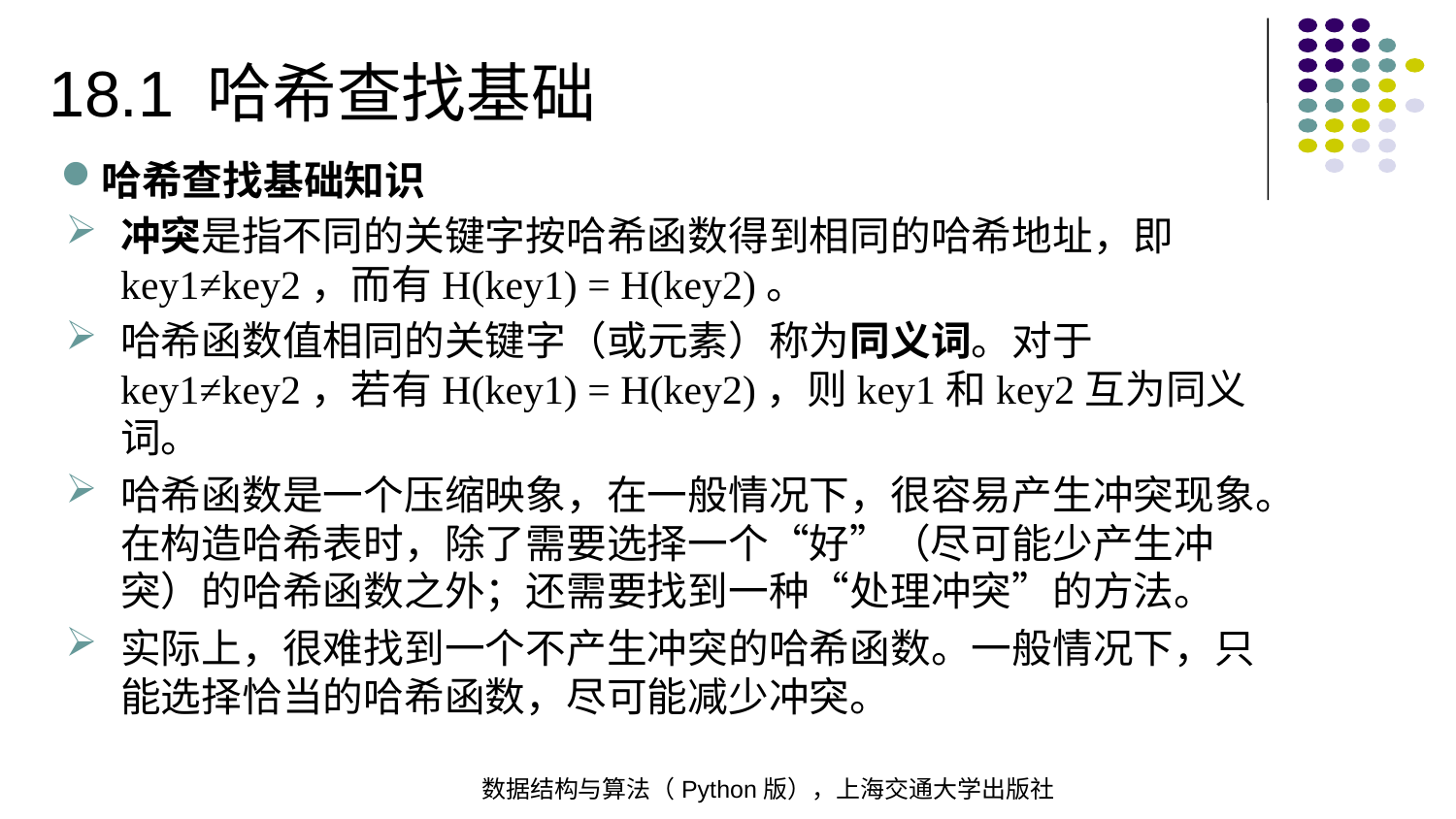

18.1 哈希查找基础
哈希查找基础知识
冲突是指不同的关键字按哈希函数得到相同的哈希地址，即key1≠key2，而有H(key1) = H(key2)。
哈希函数值相同的关键字（或元素）称为同义词。对于key1≠key2，若有H(key1) = H(key2)，则key1和key2互为同义词。
哈希函数是一个压缩映象，在一般情况下，很容易产生冲突现象。在构造哈希表时，除了需要选择一个“好”（尽可能少产生冲突）的哈希函数之外；还需要找到一种“处理冲突”的方法。
实际上，很难找到一个不产生冲突的哈希函数。一般情况下，只能选择恰当的哈希函数，尽可能减少冲突。